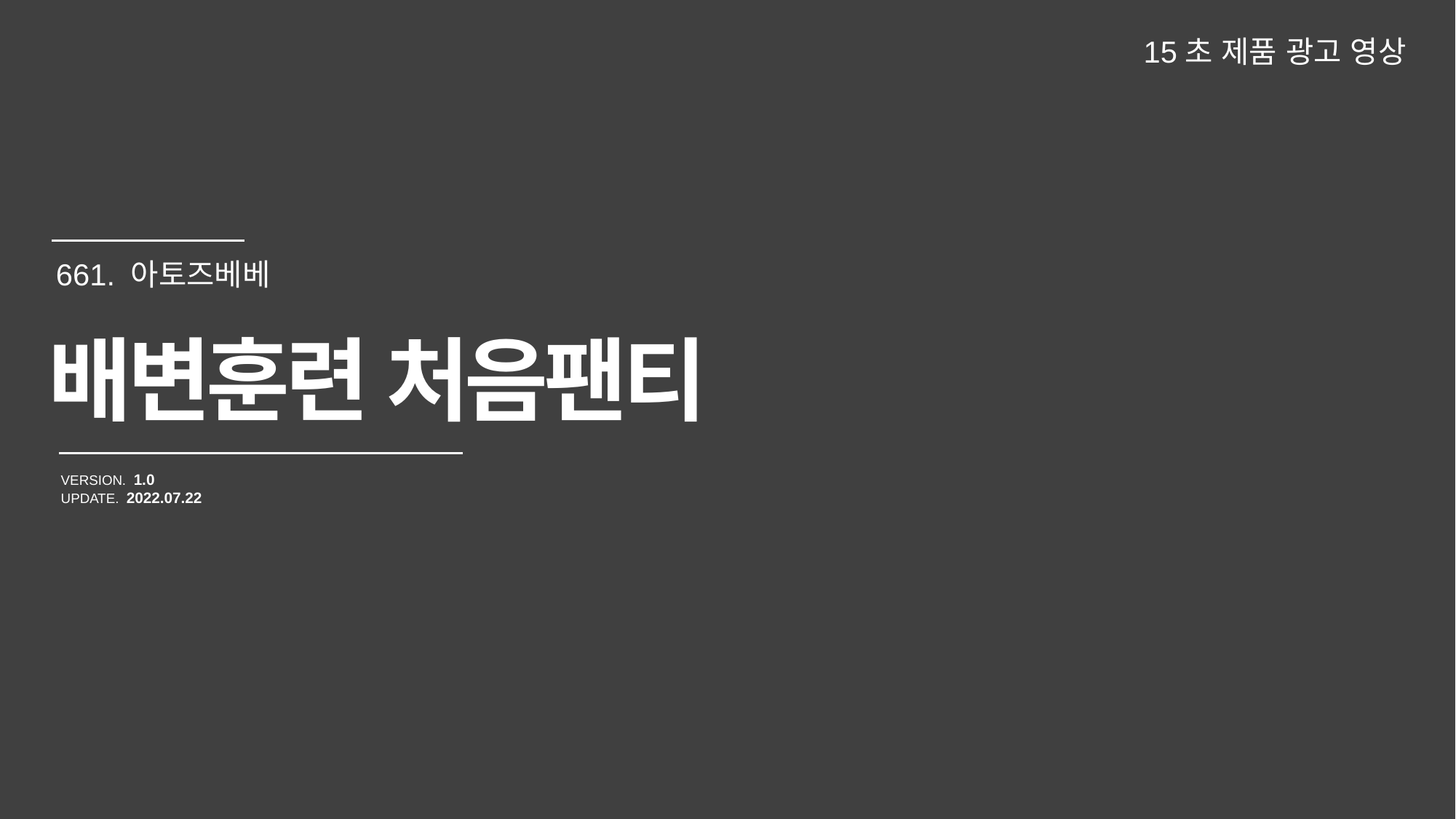

15초 제품 광고 영상
배변훈련 처음팬티
VERSION.  1.0
UPDATE.  2022.07.22

661. 아토즈베베